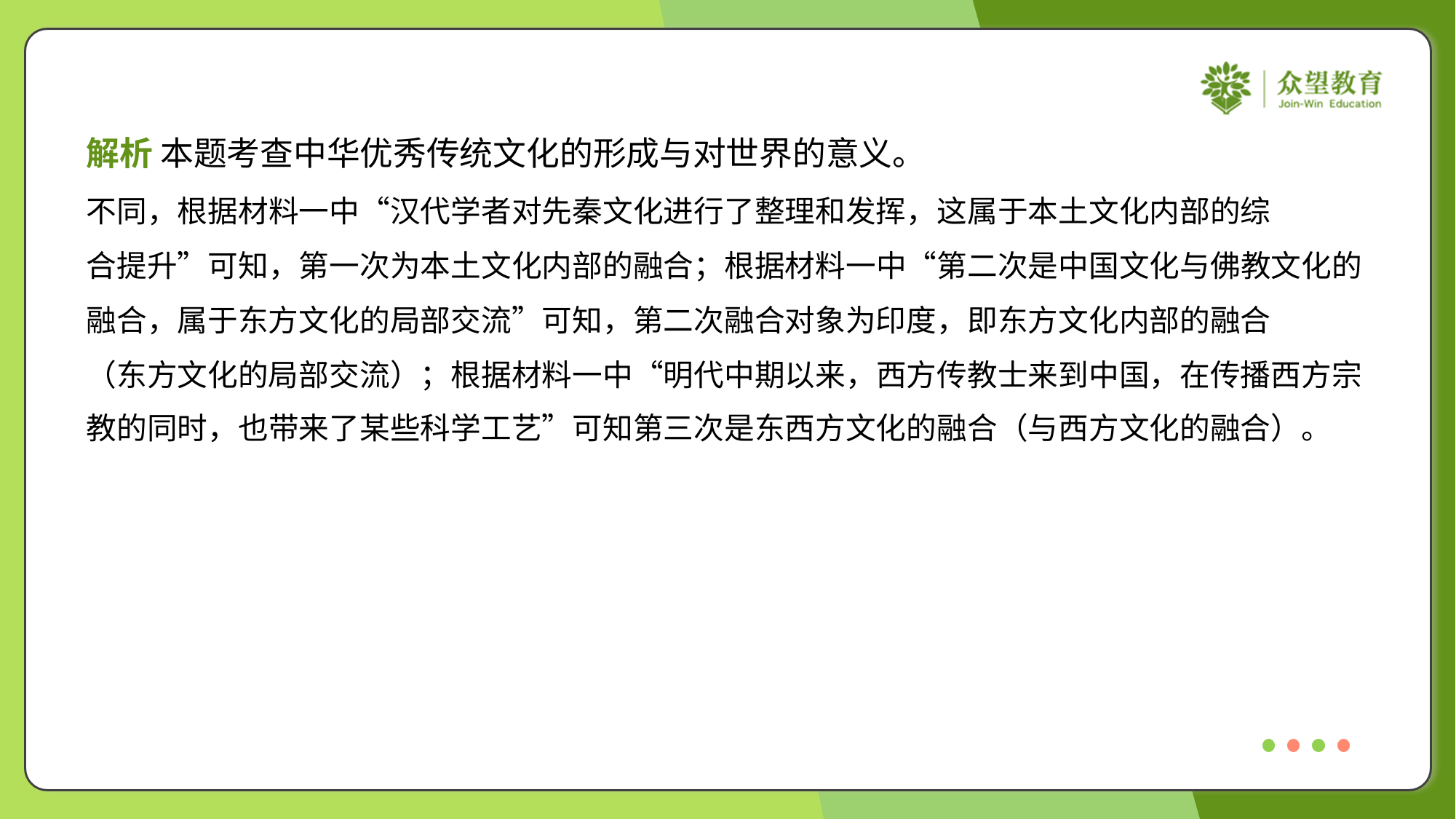

解析 本题考查中华优秀传统文化的形成与对世界的意义。
不同，根据材料一中“汉代学者对先秦文化进行了整理和发挥，这属于本土文化内部的综
合提升”可知，第一次为本土文化内部的融合；根据材料一中“第二次是中国文化与佛教文化的
融合，属于东方文化的局部交流”可知，第二次融合对象为印度，即东方文化内部的融合
（东方文化的局部交流）；根据材料一中“明代中期以来，西方传教士来到中国，在传播西方宗
教的同时，也带来了某些科学工艺”可知第三次是东西方文化的融合（与西方文化的融合）。